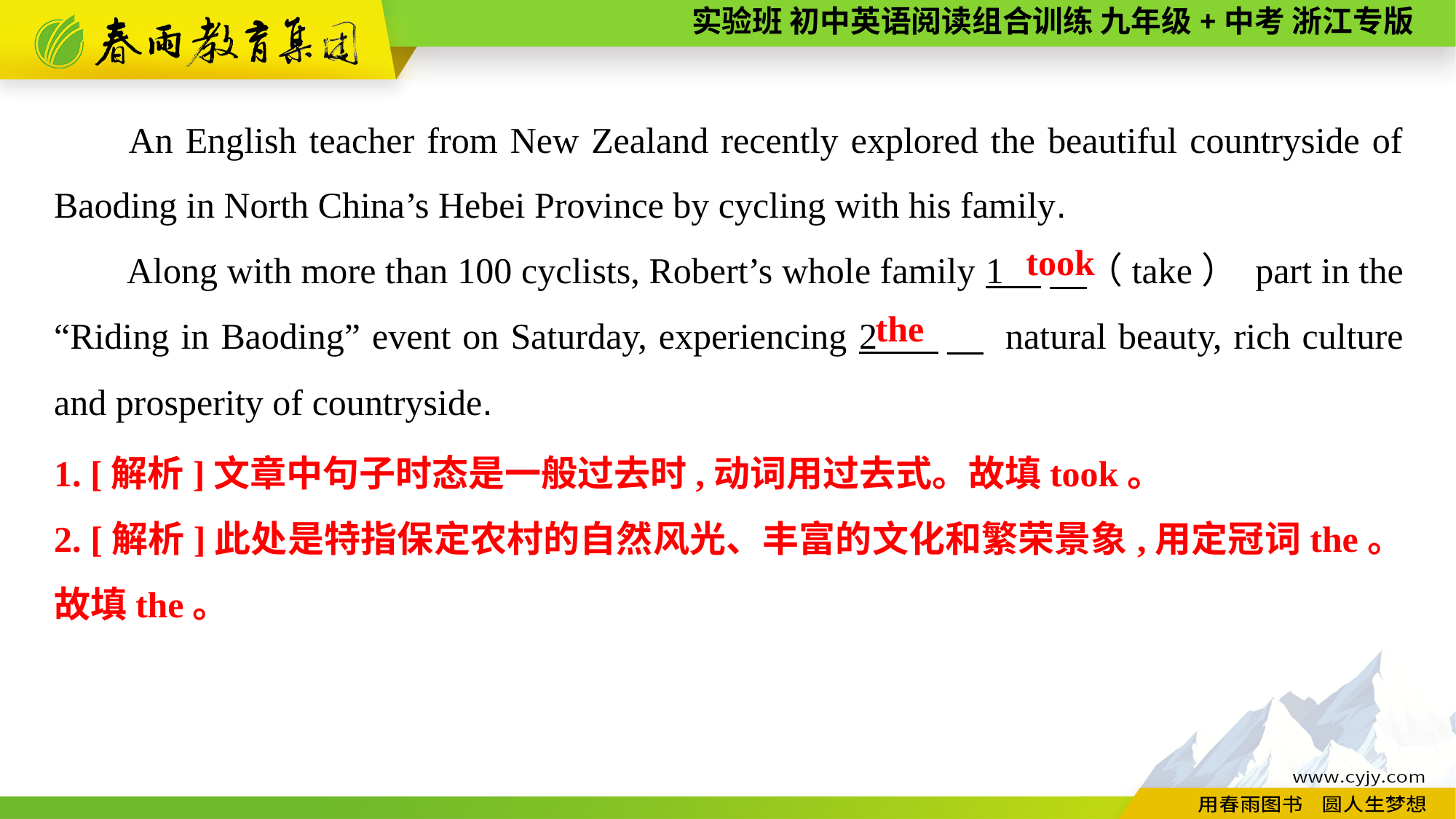

An English teacher from New Zealand recently explored the beautiful countryside of Baoding in North China’s Hebei Province by cycling with his family.
Along with more than 100 cyclists, Robert’s whole family 1    　（take） part in the “Riding in Baoding” event on Saturday, experiencing 2     　 natural beauty, rich culture and prosperity of countryside.
took
the
1. [解析]文章中句子时态是一般过去时,动词用过去式。故填took。
2. [解析]此处是特指保定农村的自然风光、丰富的文化和繁荣景象,用定冠词the。故填the。